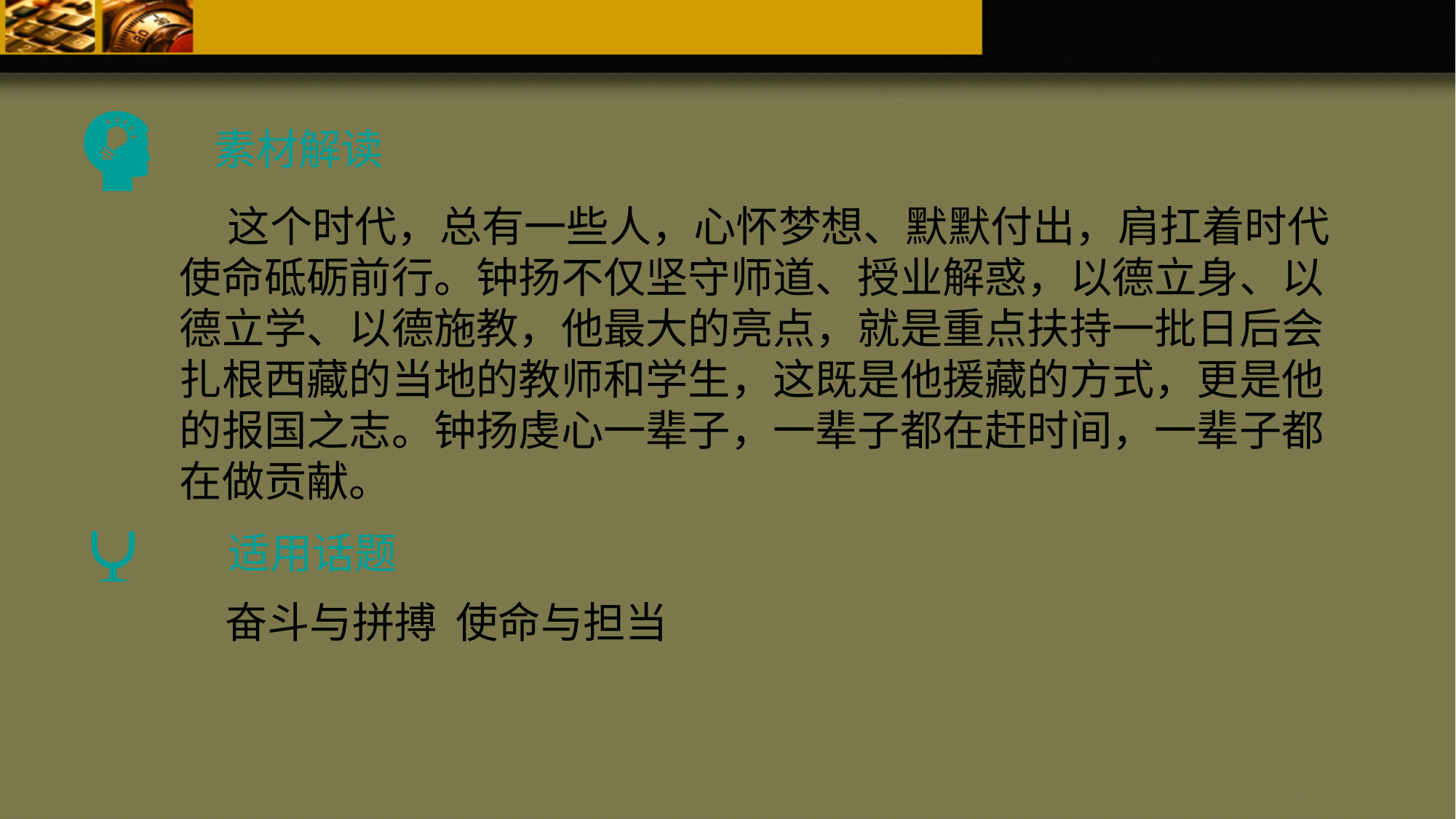

素材解读
    这个时代，总有一些人，心怀梦想、默默付出，肩扛着时代使命砥砺前行。钟扬不仅坚守师道、授业解惑，以德立身、以德立学、以德施教，他最大的亮点，就是重点扶持一批日后会扎根西藏的当地的教师和学生，这既是他援藏的方式，更是他的报国之志。钟扬虔心一辈子，一辈子都在赶时间，一辈子都在做贡献。
适用话题

 奋斗与拼搏  使命与担当